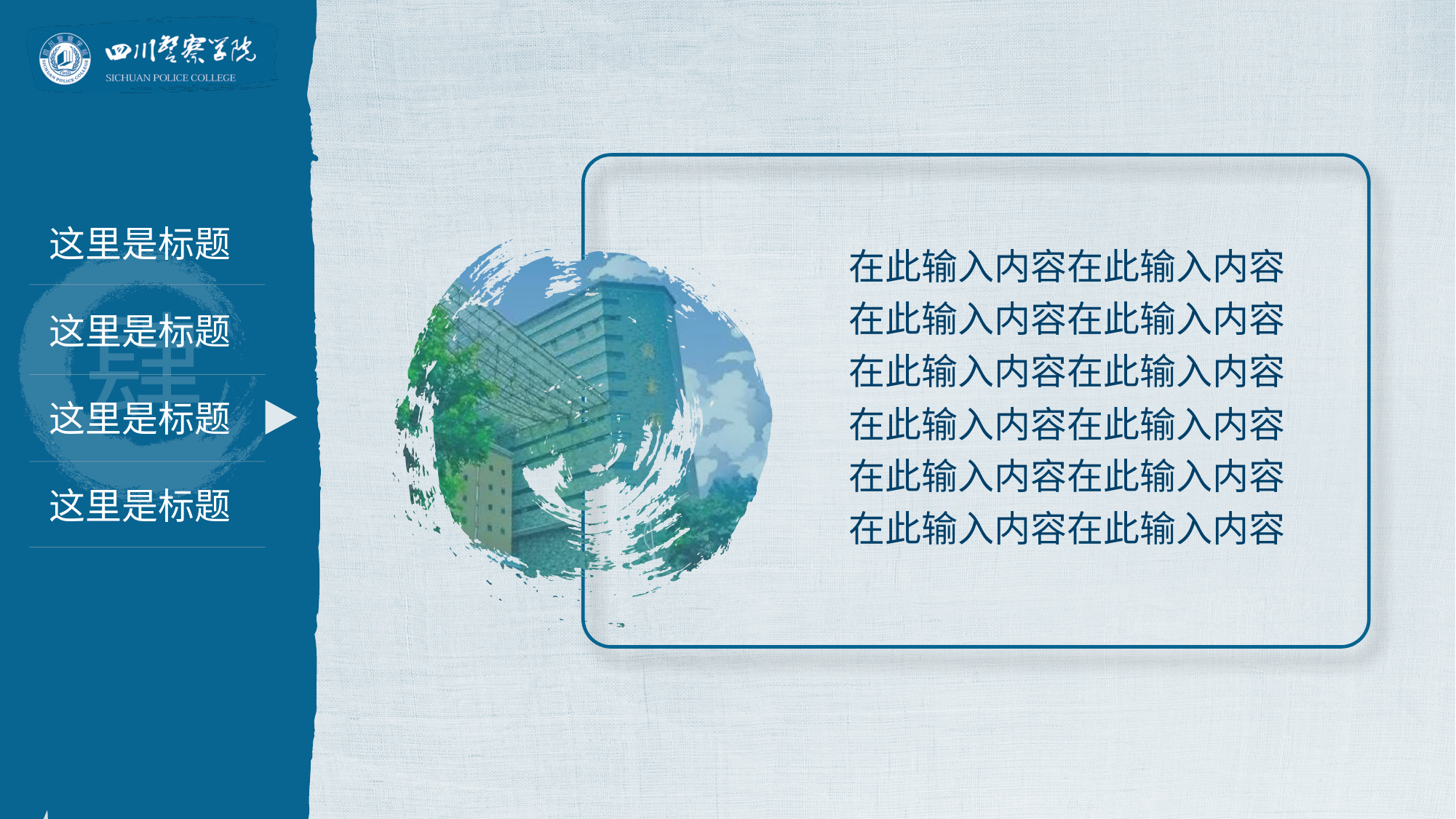

在此输入内容在此输入内容
在此输入内容在此输入内容
在此输入内容在此输入内容
在此输入内容在此输入内容
在此输入内容在此输入内容
在此输入内容在此输入内容
这里是标题
这里是标题
这里是标题
这里是标题

肆